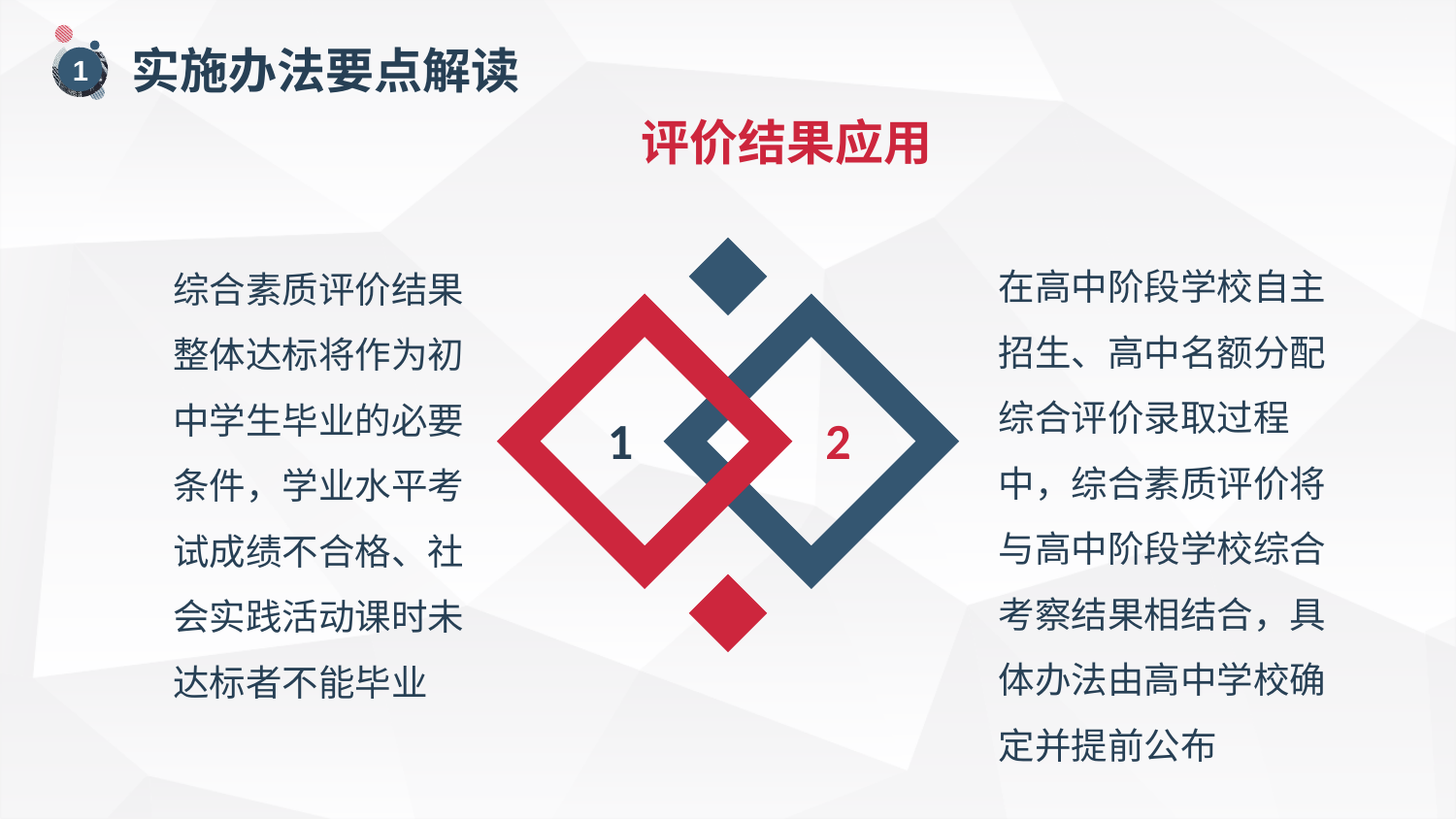

实施办法要点解读
1
评价结果应用

在高中阶段学校自主招生、高中名额分配综合评价录取过程中，综合素质评价将与高中阶段学校综合考察结果相结合，具体办法由高中学校确定并提前公布

综合素质评价结果整体达标将作为初中学生毕业的必要条件，学业水平考试成绩不合格、社会实践活动课时未达标者不能毕业

1
2